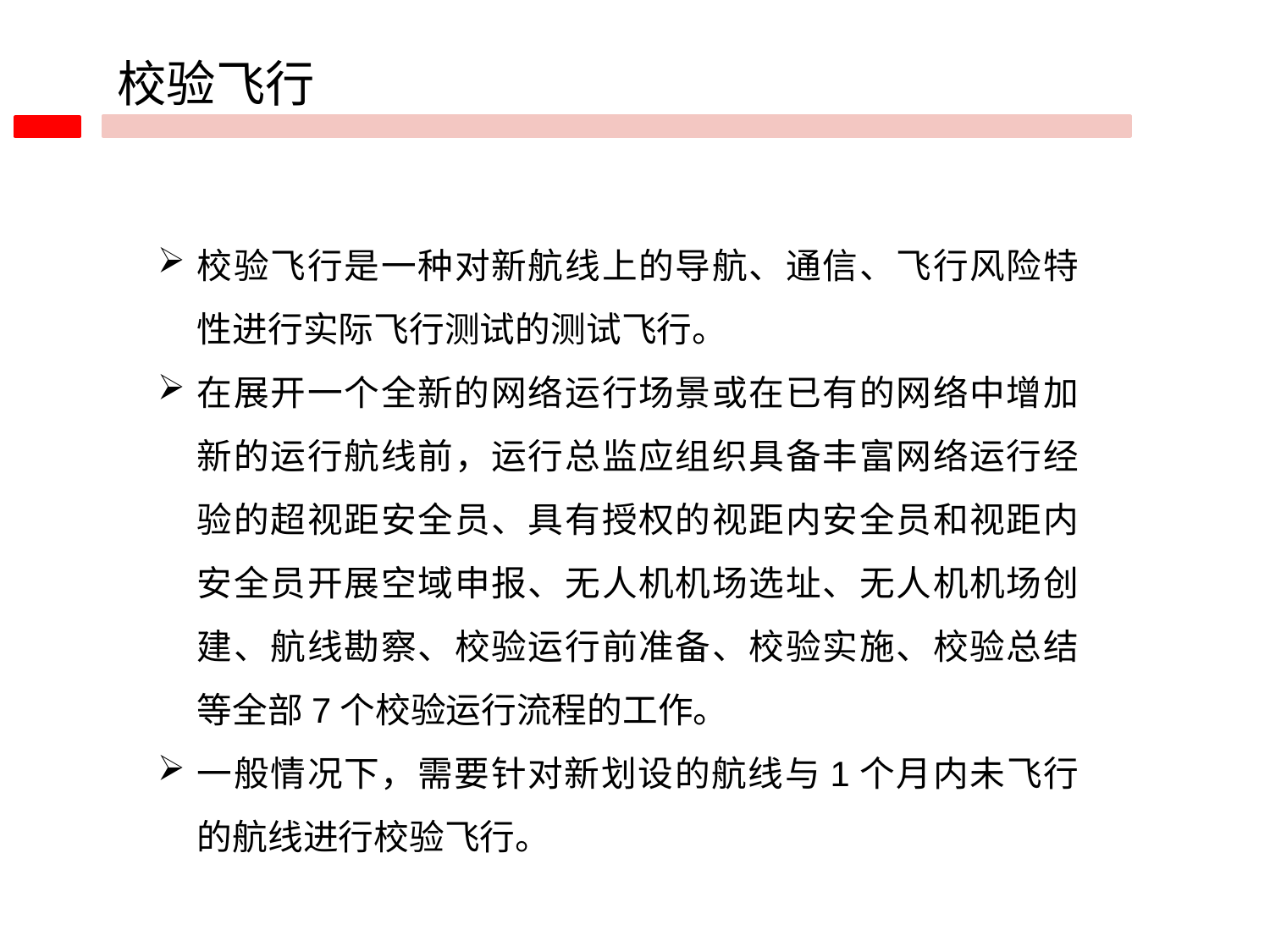

校验飞行
校验飞行是一种对新航线上的导航、通信、飞行风险特性进行实际飞行测试的测试飞行。
在展开一个全新的网络运行场景或在已有的网络中增加新的运行航线前，运行总监应组织具备丰富网络运行经验的超视距安全员、具有授权的视距内安全员和视距内安全员开展空域申报、无人机机场选址、无人机机场创建、航线勘察、校验运行前准备、校验实施、校验总结等全部7个校验运行流程的工作。
一般情况下，需要针对新划设的航线与1个月内未飞行的航线进行校验飞行。